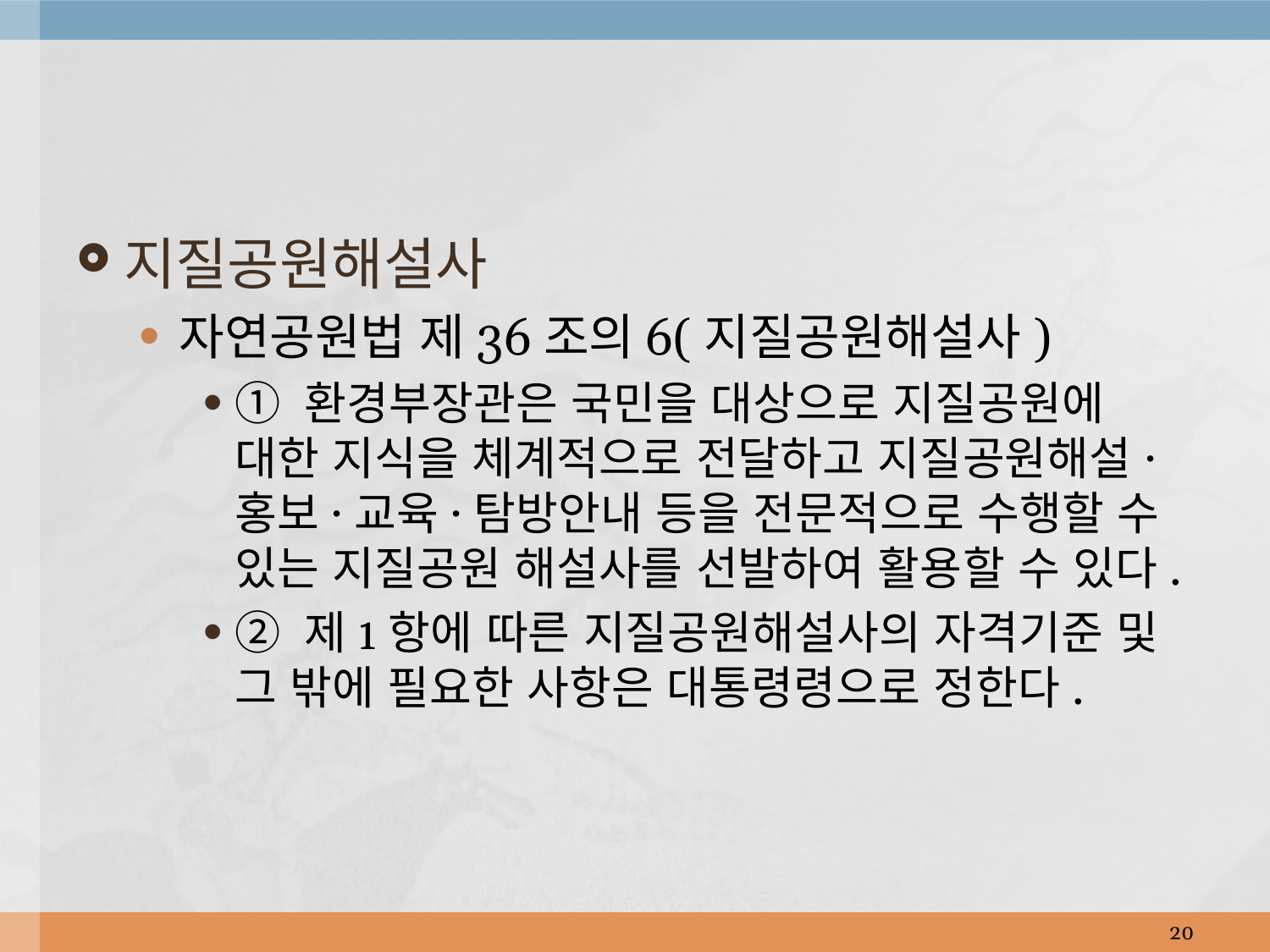

지질공원해설사
자연공원법 제36조의6(지질공원해설사)
① 환경부장관은 국민을 대상으로 지질공원에 대한 지식을 체계적으로 전달하고 지질공원해설·홍보·교육·탐방안내 등을 전문적으로 수행할 수 있는 지질공원 해설사를 선발하여 활용할 수 있다.
② 제1항에 따른 지질공원해설사의 자격기준 및 그 밖에 필요한 사항은 대통령령으로 정한다.
20